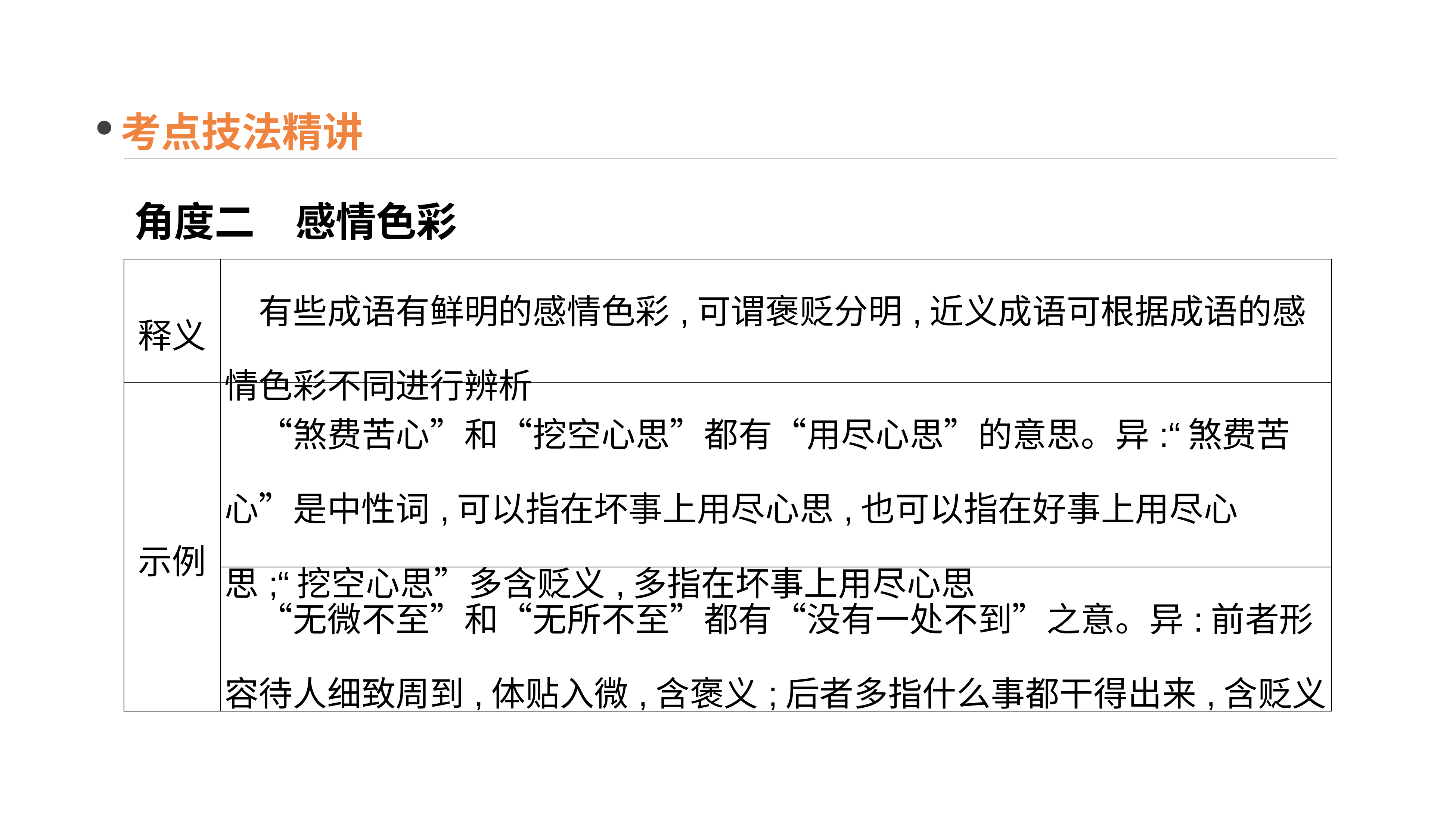

考点技法精讲

角度二　感情色彩
| 释义 | 有些成语有鲜明的感情色彩,可谓褒贬分明,近义成语可根据成语的感情色彩不同进行辨析 |
| --- | --- |
| 示例 | “煞费苦心”和“挖空心思”都有“用尽心思”的意思。异:“煞费苦心”是中性词,可以指在坏事上用尽心思,也可以指在好事上用尽心思;“挖空心思”多含贬义,多指在坏事上用尽心思 |
|  | “无微不至”和“无所不至”都有“没有一处不到”之意。异:前者形容待人细致周到,体贴入微,含褒义;后者多指什么事都干得出来,含贬义 |